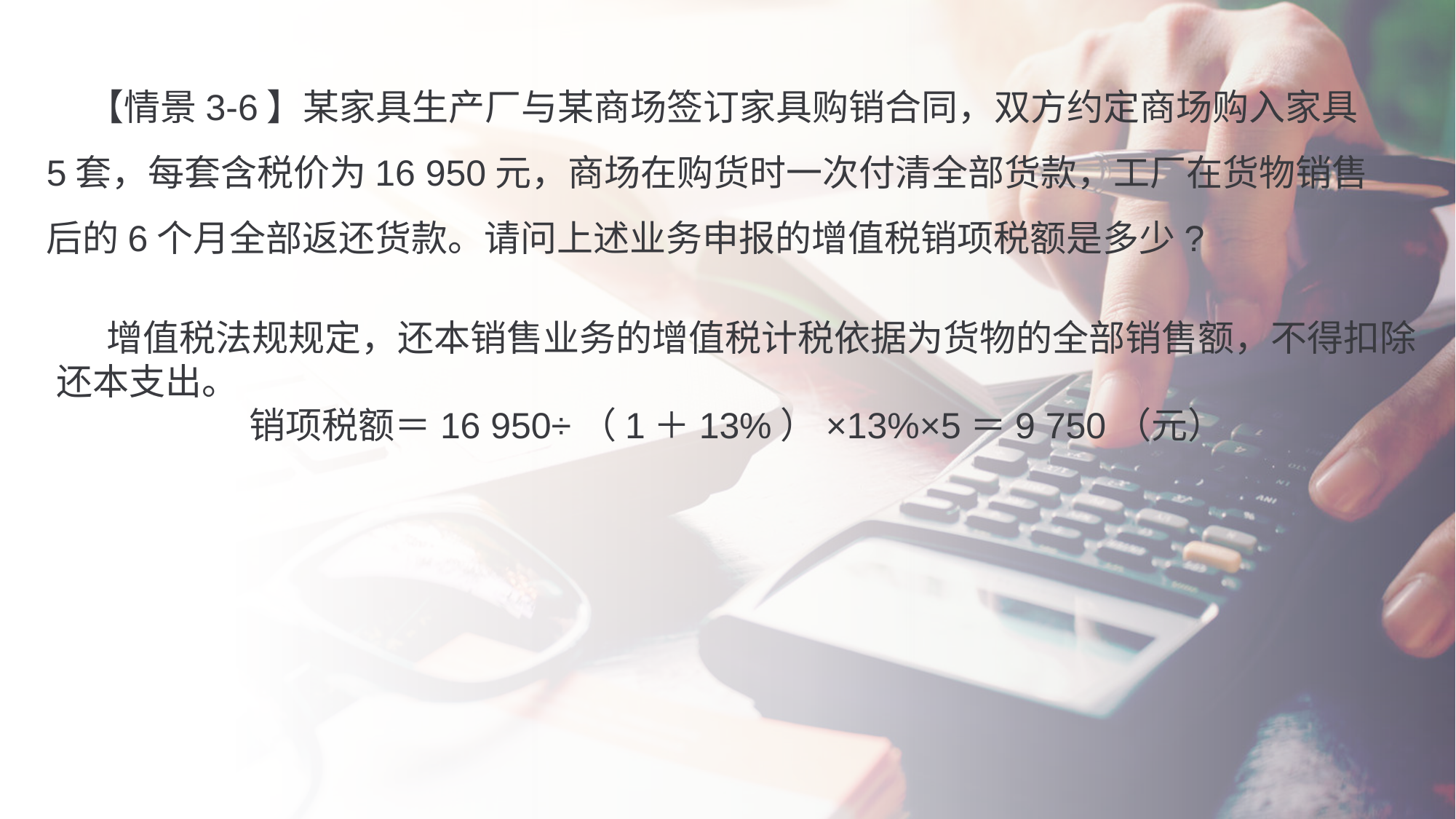

【情景3-6】某家具生产厂与某商场签订家具购销合同，双方约定商场购入家具5套，每套含税价为16 950元，商场在购货时一次付清全部货款，工厂在货物销售后的6个月全部返还货款。请问上述业务申报的增值税销项税额是多少?
     增值税法规规定，还本销售业务的增值税计税依据为货物的全部销售额，不得扣除还本支出。
销项税额＝16 950÷（1＋13%）×13%×5＝9 750（元）